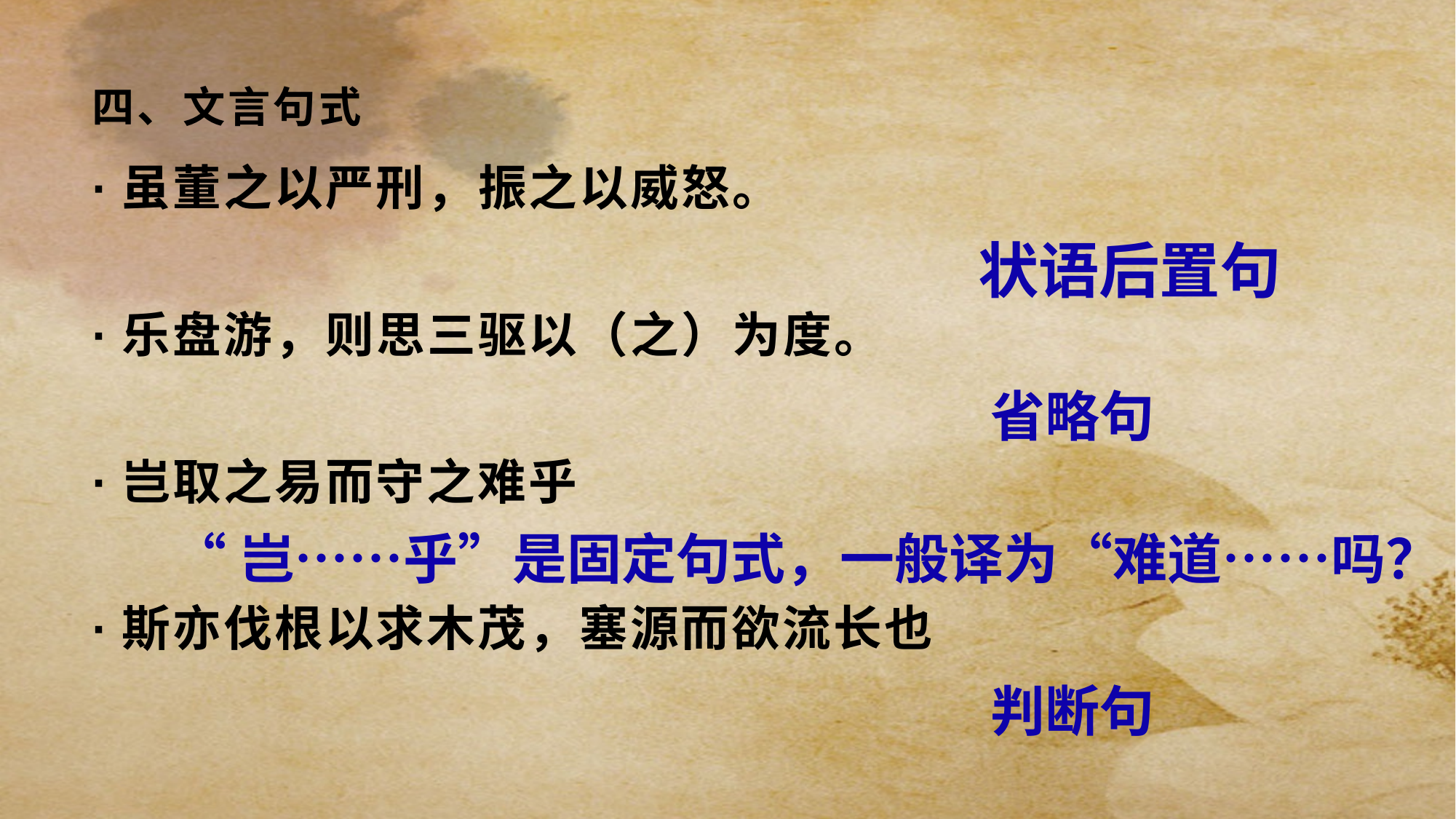

# 四、文言句式
·虽董之以严刑，振之以威怒。

·乐盘游，则思三驱以（之）为度。

·岂取之易而守之难乎

·斯亦伐根以求木茂，塞源而欲流长也

状语后置句
省略句
“岂……乎”是固定句式，一般译为“难道……吗？
判断句